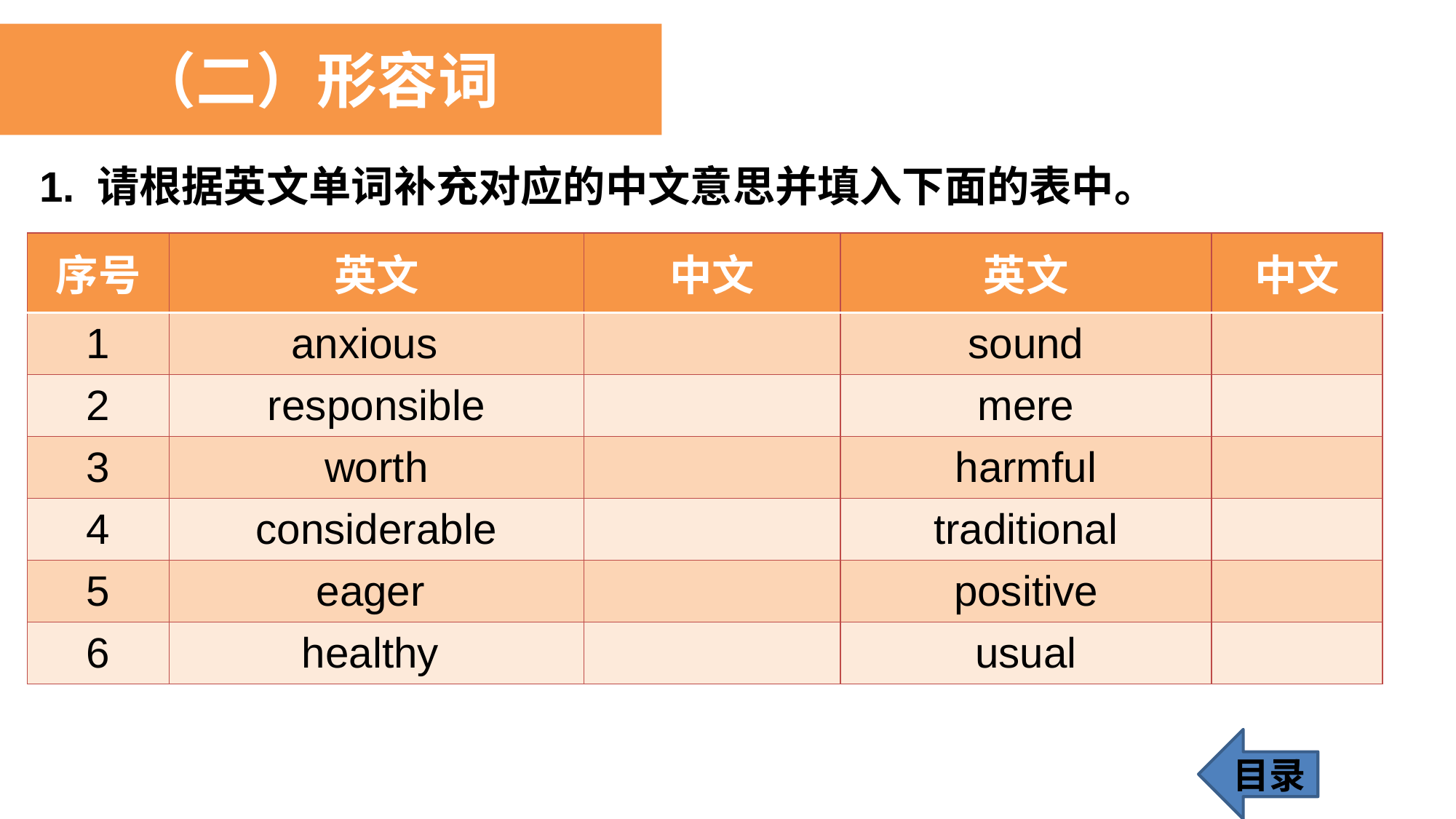

（二）形容词
1. 请根据英文单词补充对应的中文意思并填入下面的表中。
| 序号 | 英文 | 中文 | 英文 | 中文 |
| --- | --- | --- | --- | --- |
| 1 | anxious |  | sound |  |
| 2 | responsible |  | mere |  |
| 3 | worth |  | harmful |  |
| 4 | considerable |  | traditional |  |
| 5 | eager |  | positive |  |
| 6 | healthy |  | usual |  |
目录
90